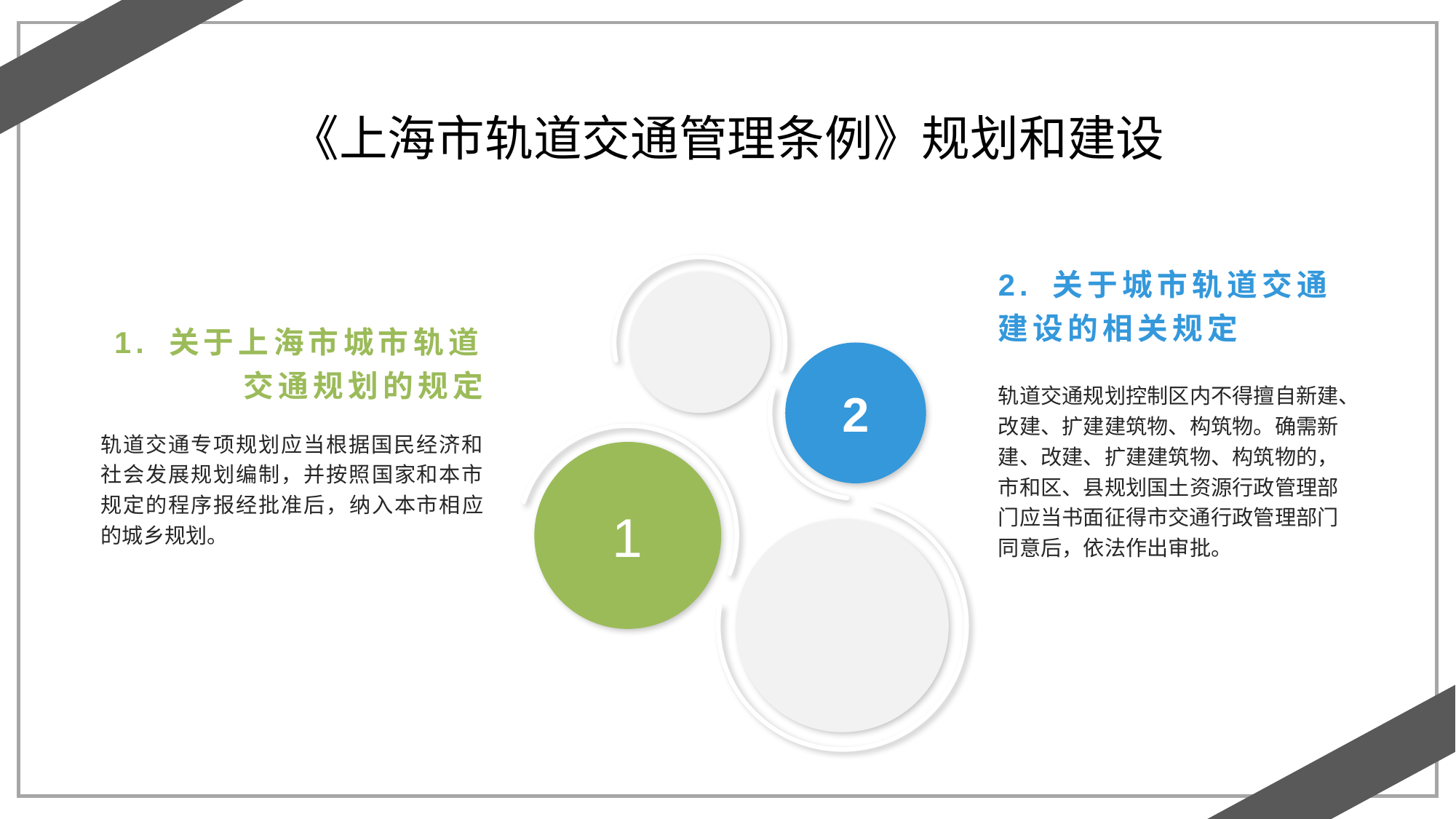

《上海市轨道交通管理条例》规划和建设
2. 关于城市轨道交通建设的相关规定

1. 关于上海市城市轨道交通规划的规定

2
轨道交通规划控制区内不得擅自新建、改建、扩建建筑物、构筑物。确需新建、改建、扩建建筑物、构筑物的，市和区、县规划国土资源行政管理部门应当书面征得市交通行政管理部门同意后，依法作出审批。
轨道交通专项规划应当根据国民经济和社会发展规划编制，并按照国家和本市规定的程序报经批准后，纳入本市相应的城乡规划。

1